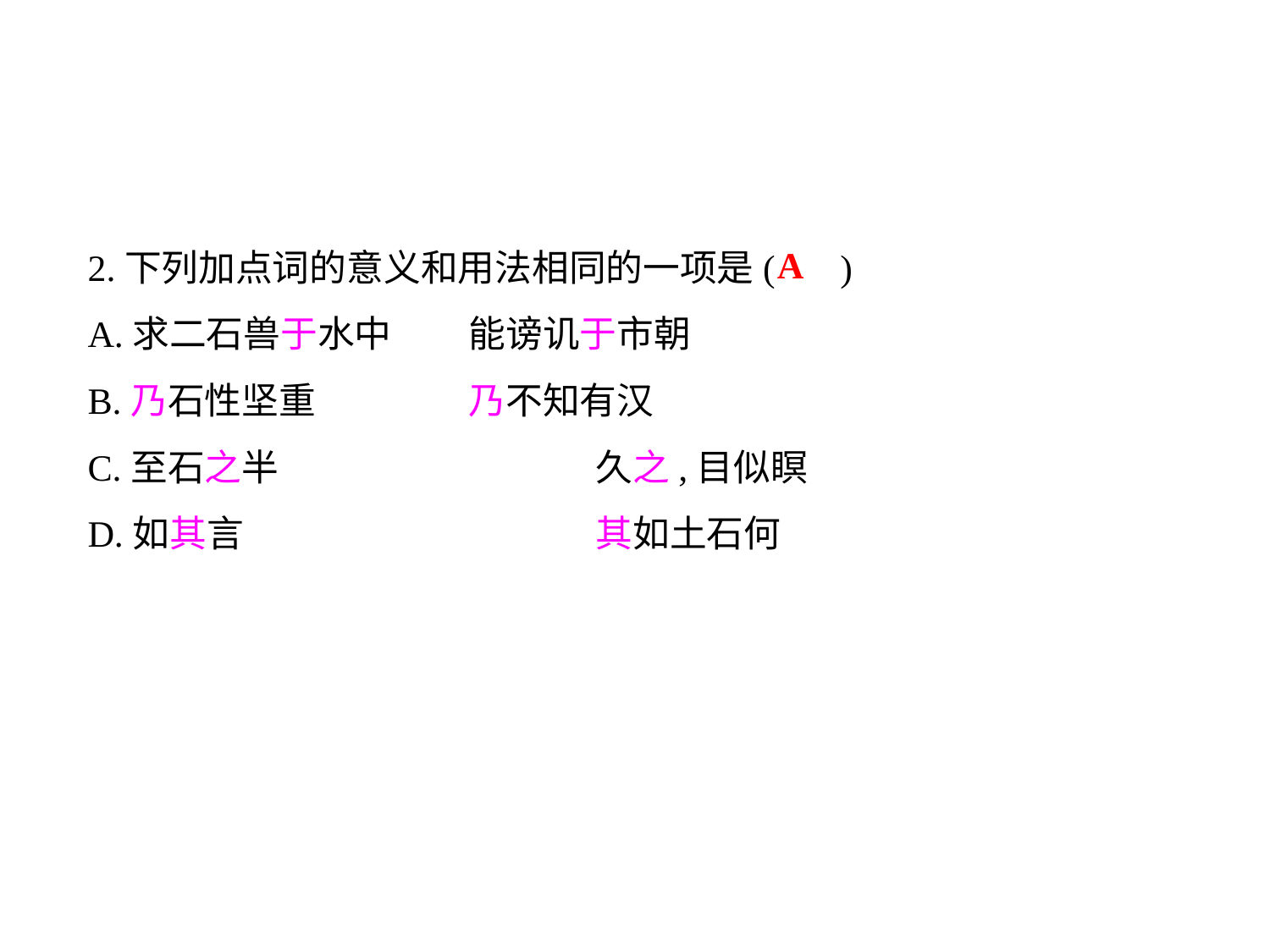

2.下列加点词的意义和用法相同的一项是(       )
A.求二石兽于水中	能谤讥于市朝
B.乃石性坚重		乃不知有汉
C.至石之半			久之,目似瞑
D.如其言			其如土石何
A